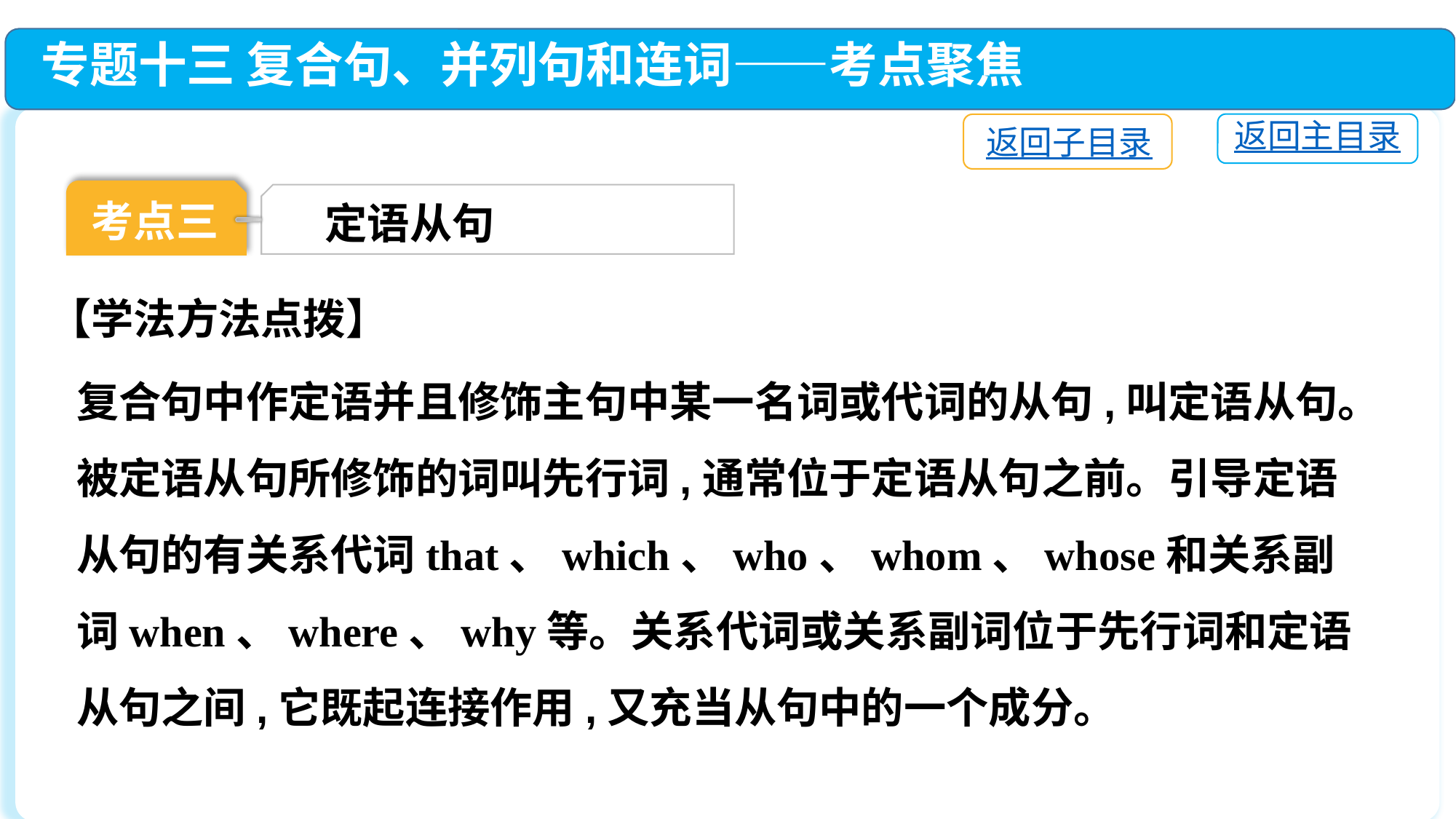

专题十三 复合句、并列句和连词——考点聚焦

返回主目录

返回子目录
考点三
定语从句

【学法方法点拨】
复合句中作定语并且修饰主句中某一名词或代词的从句,叫定语从句。被定语从句所修饰的词叫先行词,通常位于定语从句之前。引导定语从句的有关系代词that、which、who、whom、whose和关系副词when、where、why等。关系代词或关系副词位于先行词和定语从句之间,它既起连接作用,又充当从句中的一个成分。